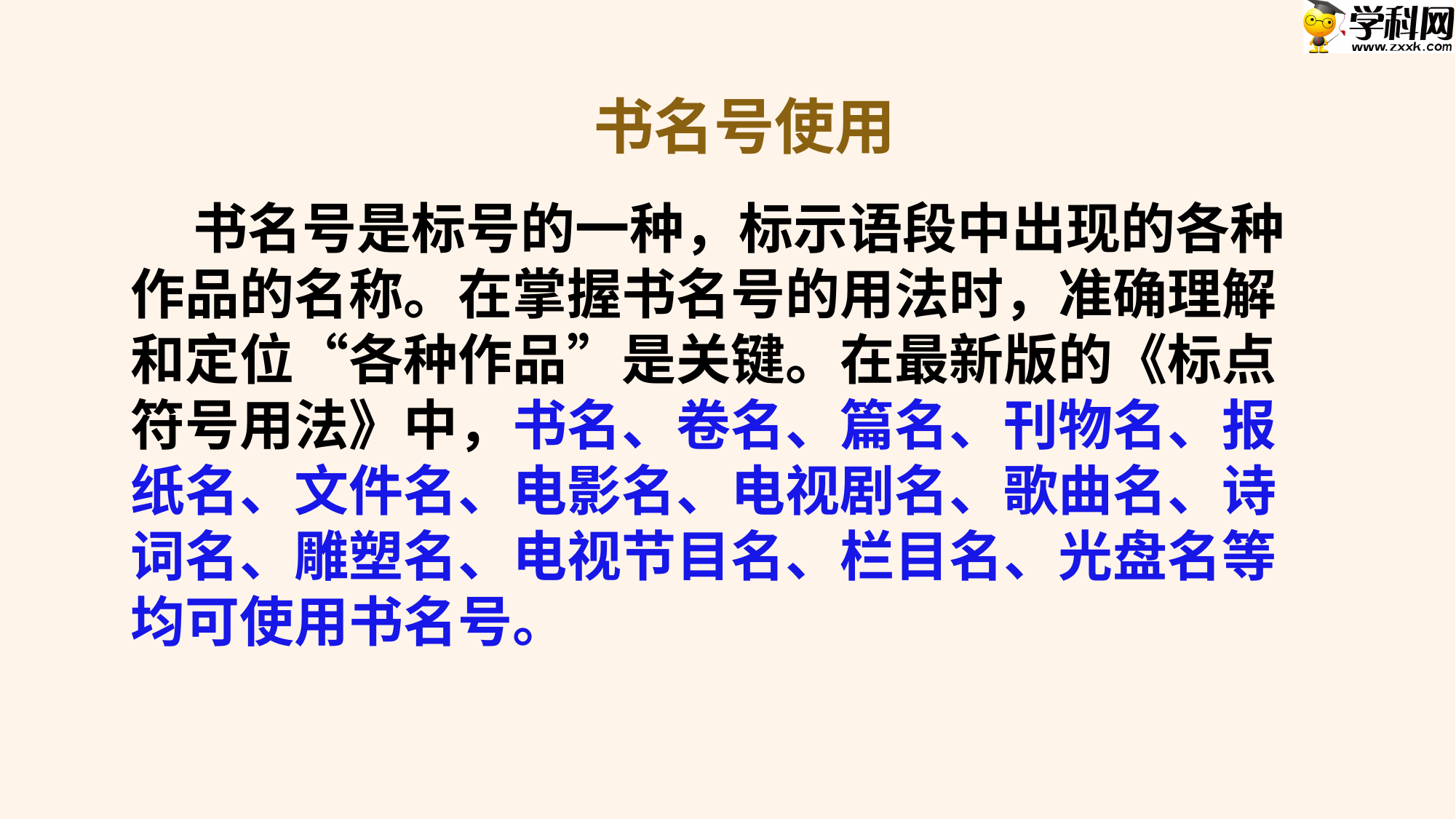

书名号使用
    书名号是标号的一种，标示语段中出现的各种作品的名称。在掌握书名号的用法时，准确理解和定位“各种作品”是关键。在最新版的《标点符号用法》中，书名、卷名、篇名、刊物名、报纸名、文件名、电影名、电视剧名、歌曲名、诗词名、雕塑名、电视节目名、栏目名、光盘名等均可使用书名号。